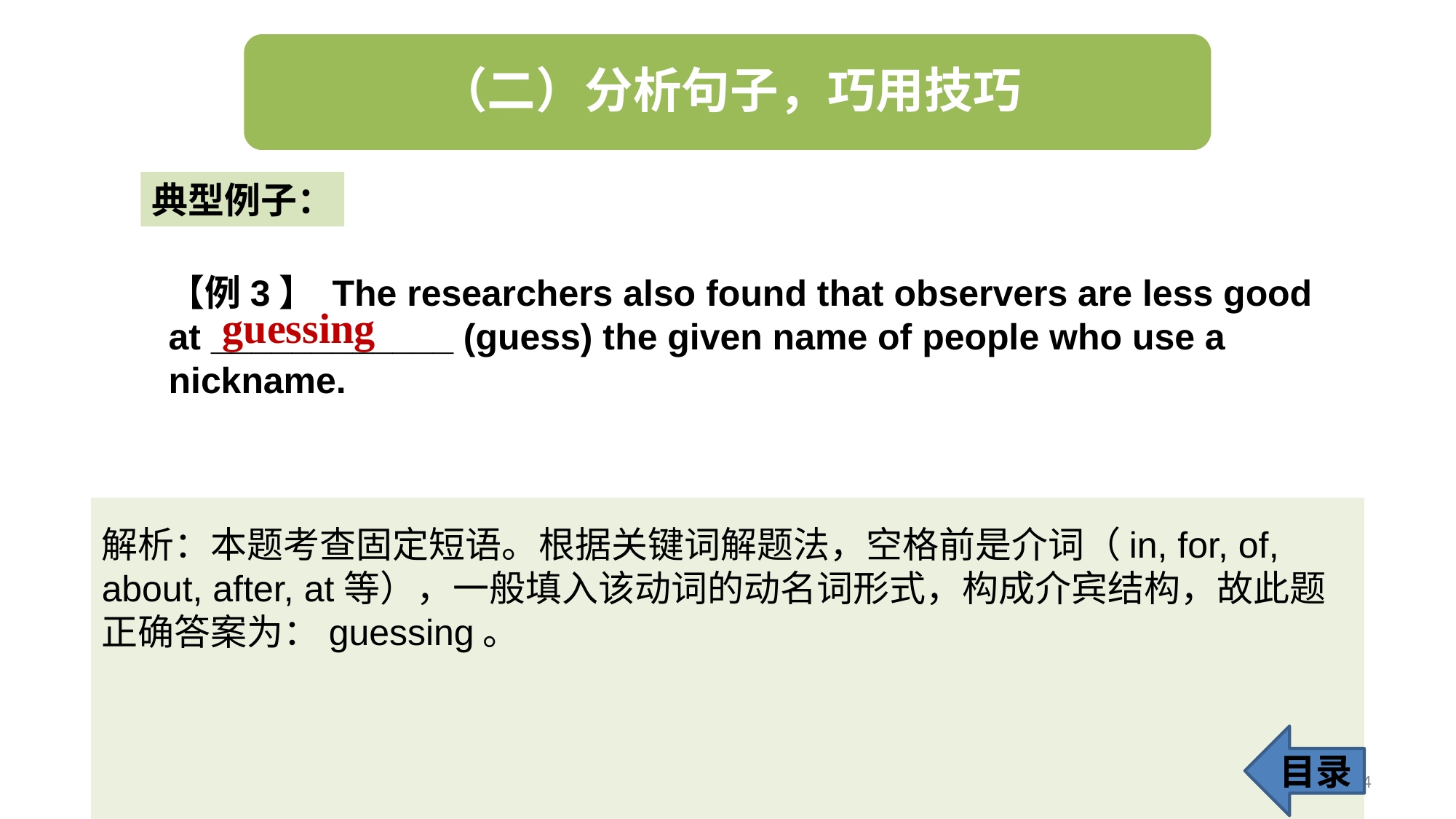

（二）分析句子，巧用技巧
典型例子：
【例3】 The researchers also found that observers are less good at ____________ (guess) the given name of people who use a nickname.
guessing

解析：本题考查固定短语。根据关键词解题法，空格前是介词（in, for, of, about, after, at等），一般填入该动词的动名词形式，构成介宾结构，故此题正确答案为：guessing。
目录
14